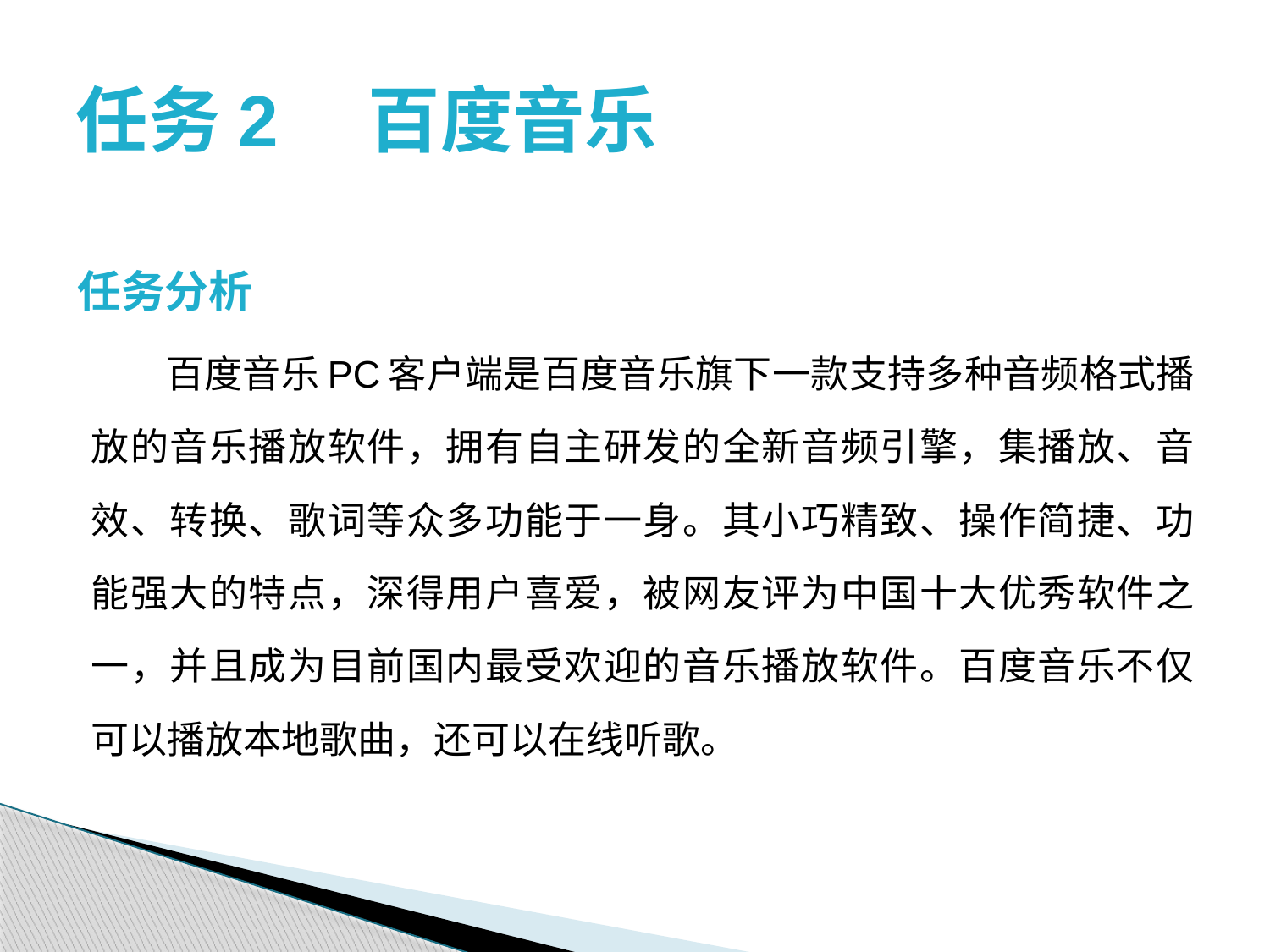

# 任务2　百度音乐
任务分析
百度音乐PC客户端是百度音乐旗下一款支持多种音频格式播放的音乐播放软件，拥有自主研发的全新音频引擎，集播放、音效、转换、歌词等众多功能于一身。其小巧精致、操作简捷、功能强大的特点，深得用户喜爱，被网友评为中国十大优秀软件之一，并且成为目前国内最受欢迎的音乐播放软件。百度音乐不仅可以播放本地歌曲，还可以在线听歌。